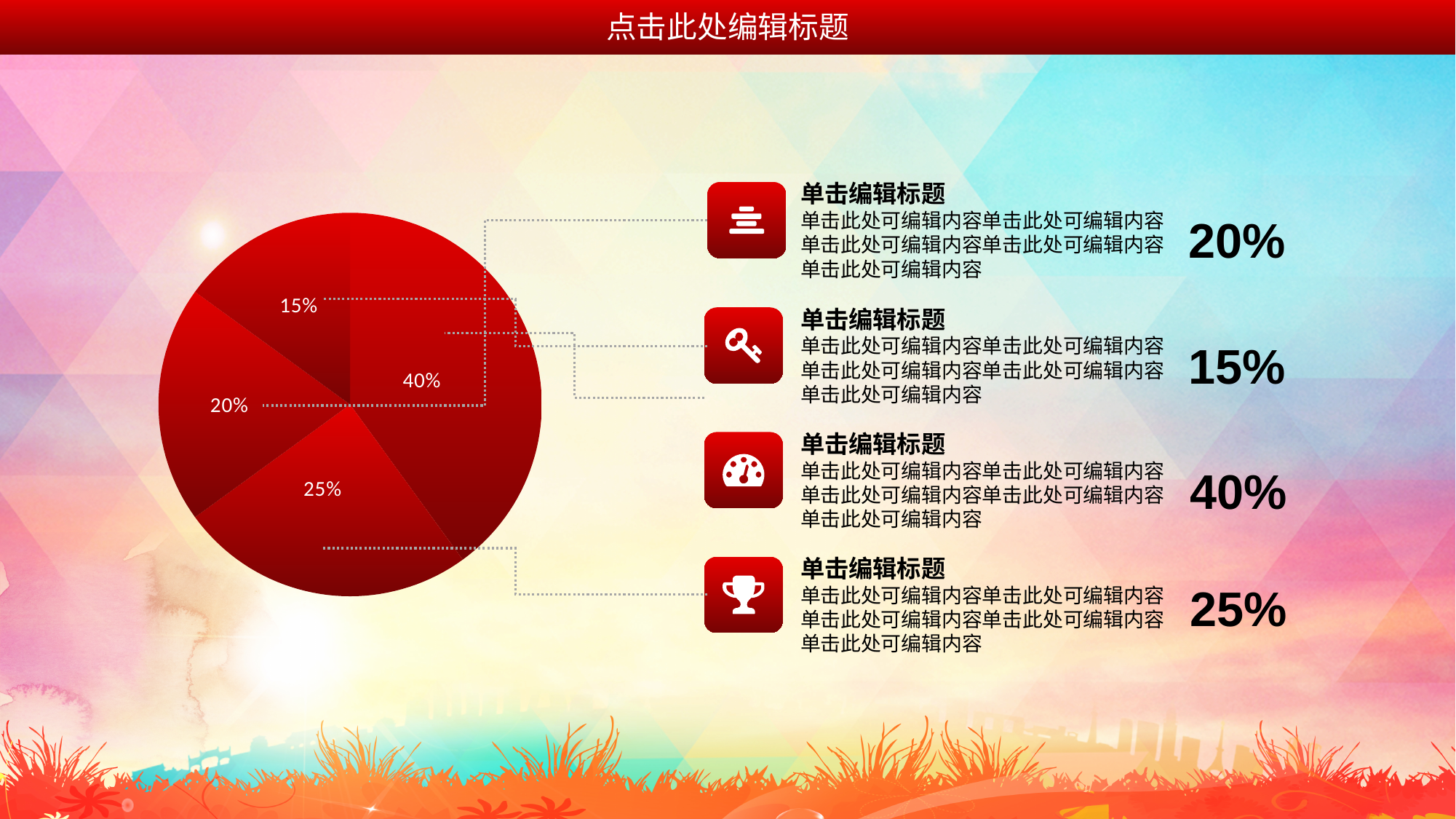

点击此处编辑标题
单击编辑标题
单击此处可编辑内容单击此处可编辑内容单击此处可编辑内容单击此处可编辑内容单击此处可编辑内容

### Chart

| Category | Sales |
|---|---|
| 1st Qtr | 0.4 |
| 2nd Qtr | 0.25 |
| 3rd Qtr | 0.2 |
| 4th Qtr | 0.15 |
20%
单击编辑标题
单击此处可编辑内容单击此处可编辑内容单击此处可编辑内容单击此处可编辑内容单击此处可编辑内容

15%
单击编辑标题
单击此处可编辑内容单击此处可编辑内容单击此处可编辑内容单击此处可编辑内容单击此处可编辑内容

40%
单击编辑标题
单击此处可编辑内容单击此处可编辑内容单击此处可编辑内容单击此处可编辑内容单击此处可编辑内容

25%